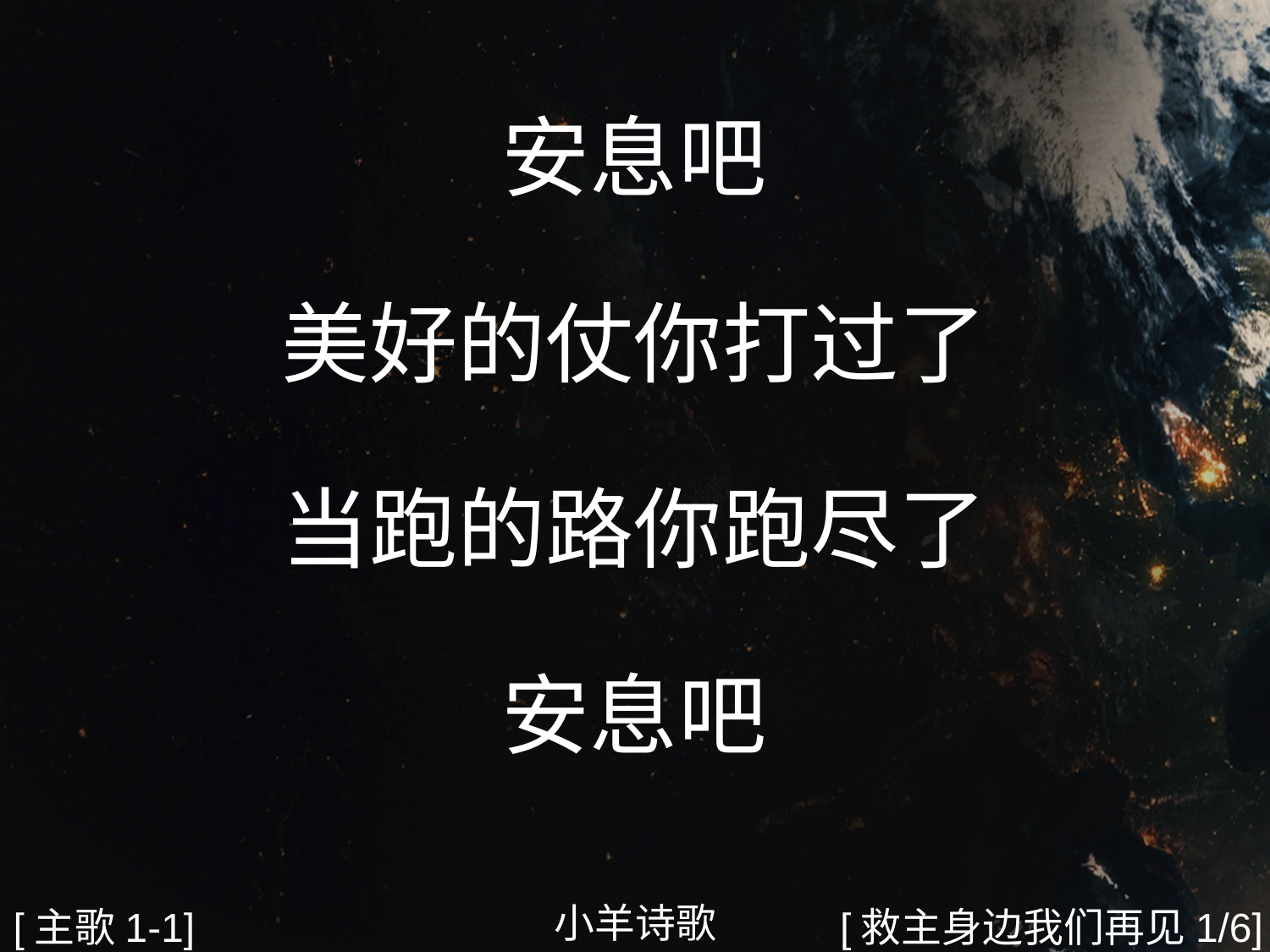

安息吧

美好的仗你打过了

当跑的路你跑尽了

安息吧
#

小羊诗歌
[主歌1-1]
[救主身边我们再见1/6]